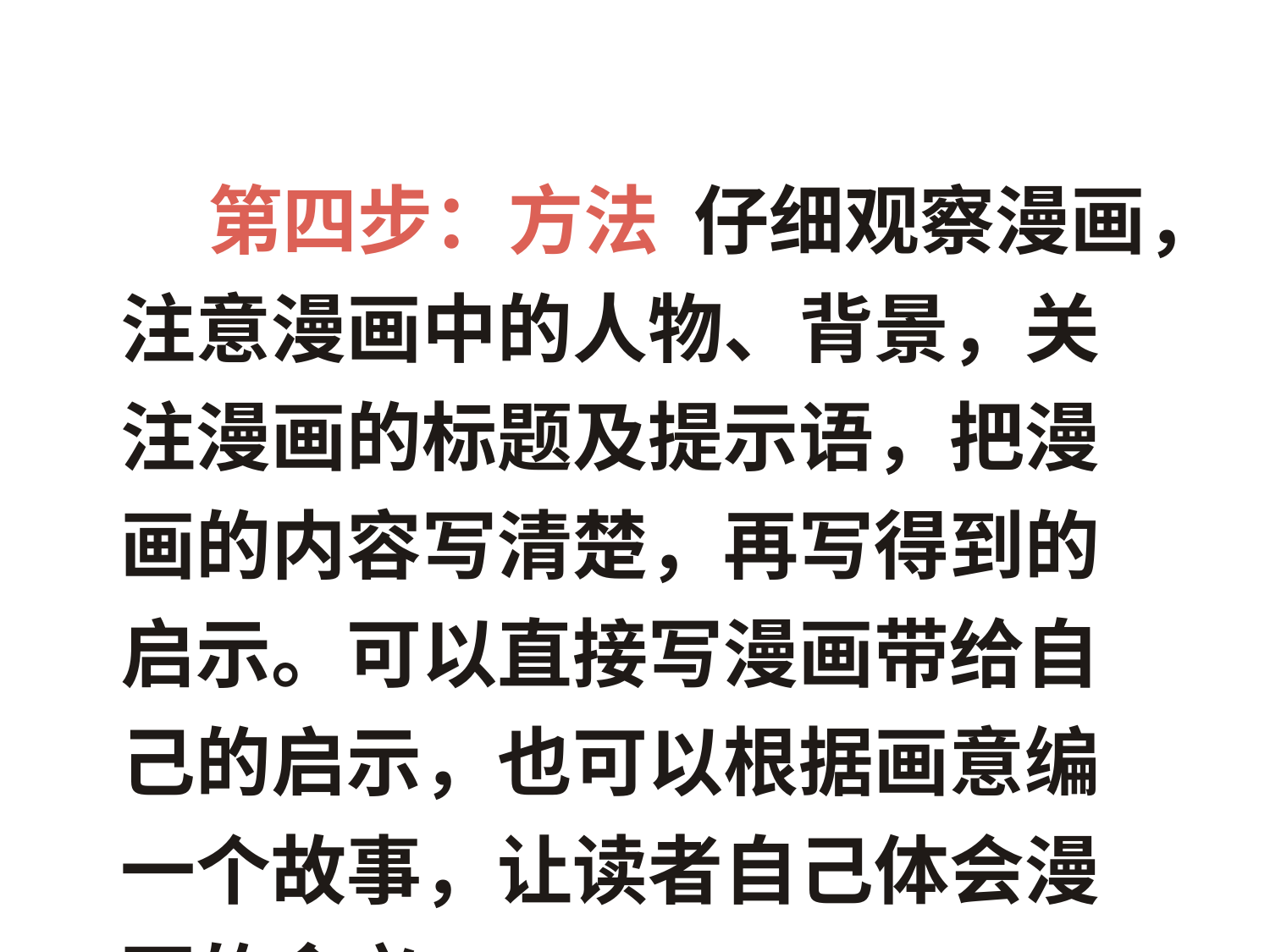

第四步：方法  仔细观察漫画，注意漫画中的人物、背景，关注漫画的标题及提示语，把漫画的内容写清楚，再写得到的启示。可以直接写漫画带给自己的启示，也可以根据画意编一个故事，让读者自己体会漫画的含义。